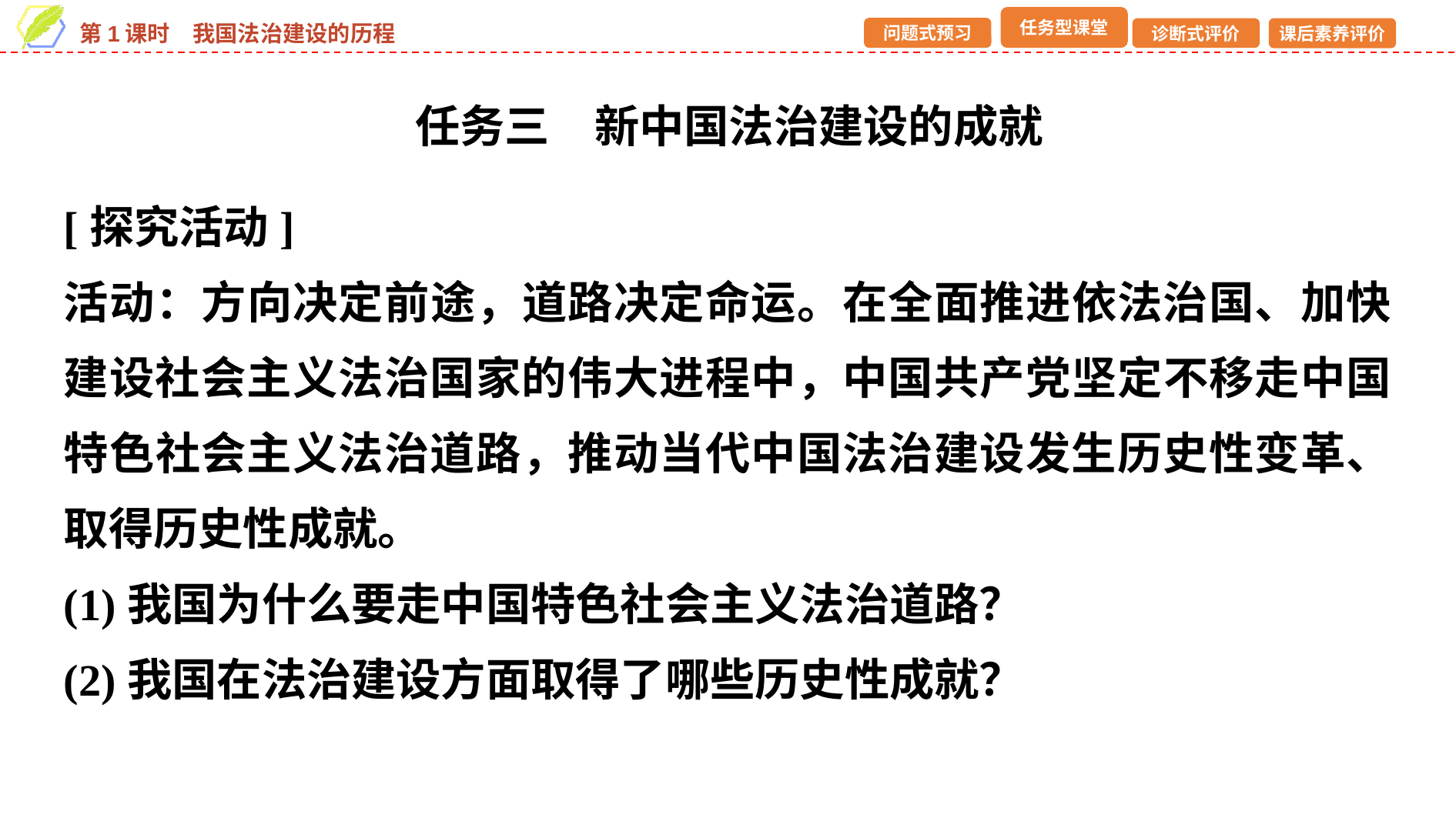

任务三　新中国法治建设的成就
[探究活动]
活动：方向决定前途，道路决定命运。在全面推进依法治国、加快建设社会主义法治国家的伟大进程中，中国共产党坚定不移走中国特色社会主义法治道路，推动当代中国法治建设发生历史性变革、取得历史性成就。
(1)我国为什么要走中国特色社会主义法治道路？
(2)我国在法治建设方面取得了哪些历史性成就？